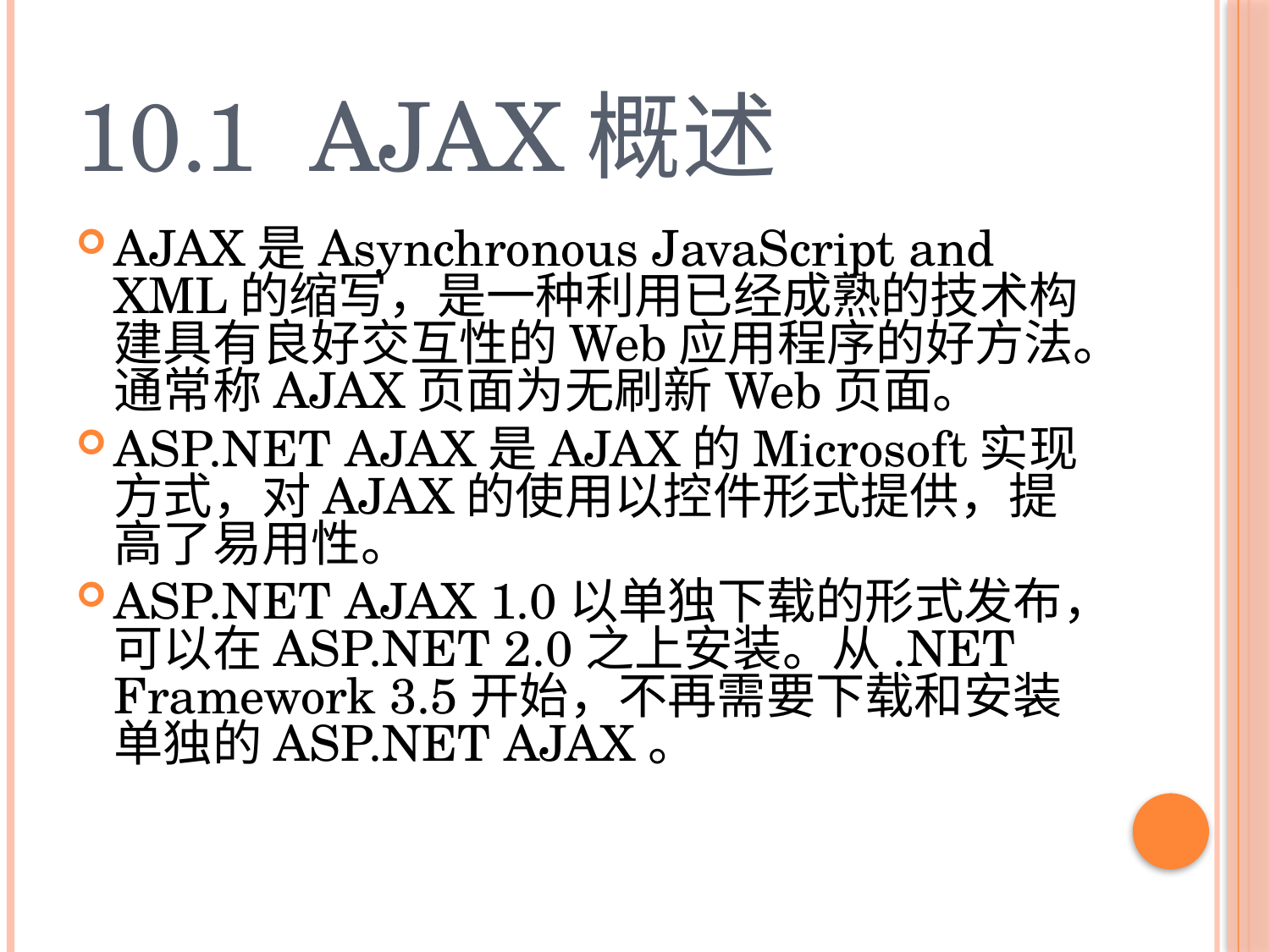

# 10.1  AJAX概述
AJAX是Asynchronous JavaScript and XML的缩写，是一种利用已经成熟的技术构建具有良好交互性的Web应用程序的好方法。通常称AJAX页面为无刷新Web页面。
ASP.NET AJAX是AJAX的Microsoft实现方式，对AJAX的使用以控件形式提供，提高了易用性。
ASP.NET AJAX 1.0以单独下载的形式发布，可以在ASP.NET 2.0之上安装。从.NET Framework 3.5开始，不再需要下载和安装单独的ASP.NET AJAX。
3